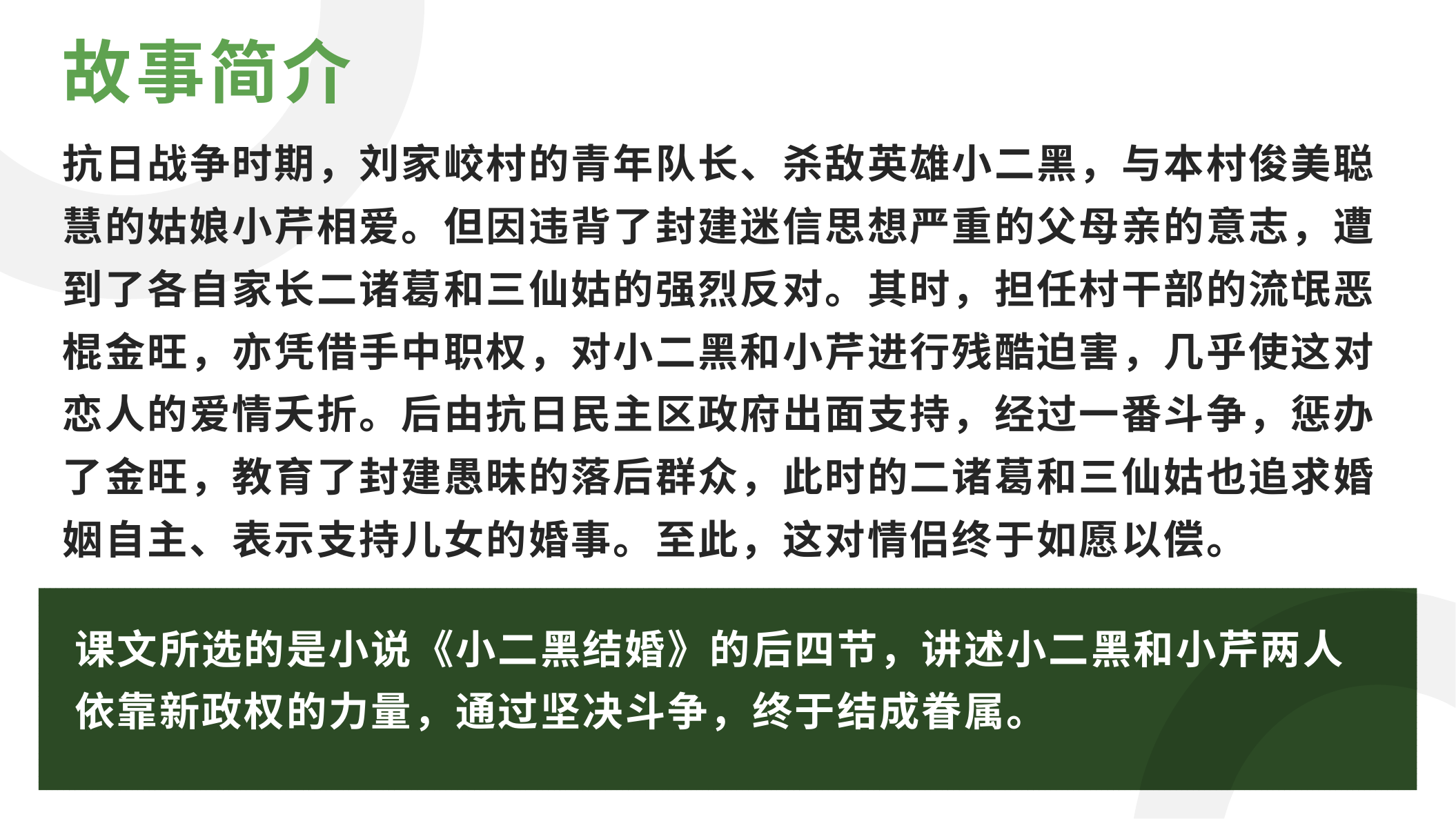

故事简介
抗日战争时期，刘家峧村的青年队长、杀敌英雄小二黑，与本村俊美聪慧的姑娘小芹相爱。但因违背了封建迷信思想严重的父母亲的意志，遭到了各自家长二诸葛和三仙姑的强烈反对。其时，担任村干部的流氓恶棍金旺，亦凭借手中职权，对小二黑和小芹进行残酷迫害，几乎使这对恋人的爱情夭折。后由抗日民主区政府出面支持，经过一番斗争，惩办了金旺，教育了封建愚昧的落后群众，此时的二诸葛和三仙姑也追求婚姻自主、表示支持儿女的婚事。至此，这对情侣终于如愿以偿。

课文所选的是小说《小二黑结婚》的后四节，讲述小二黑和小芹两人依靠新政权的力量，通过坚决斗争，终于结成眷属。